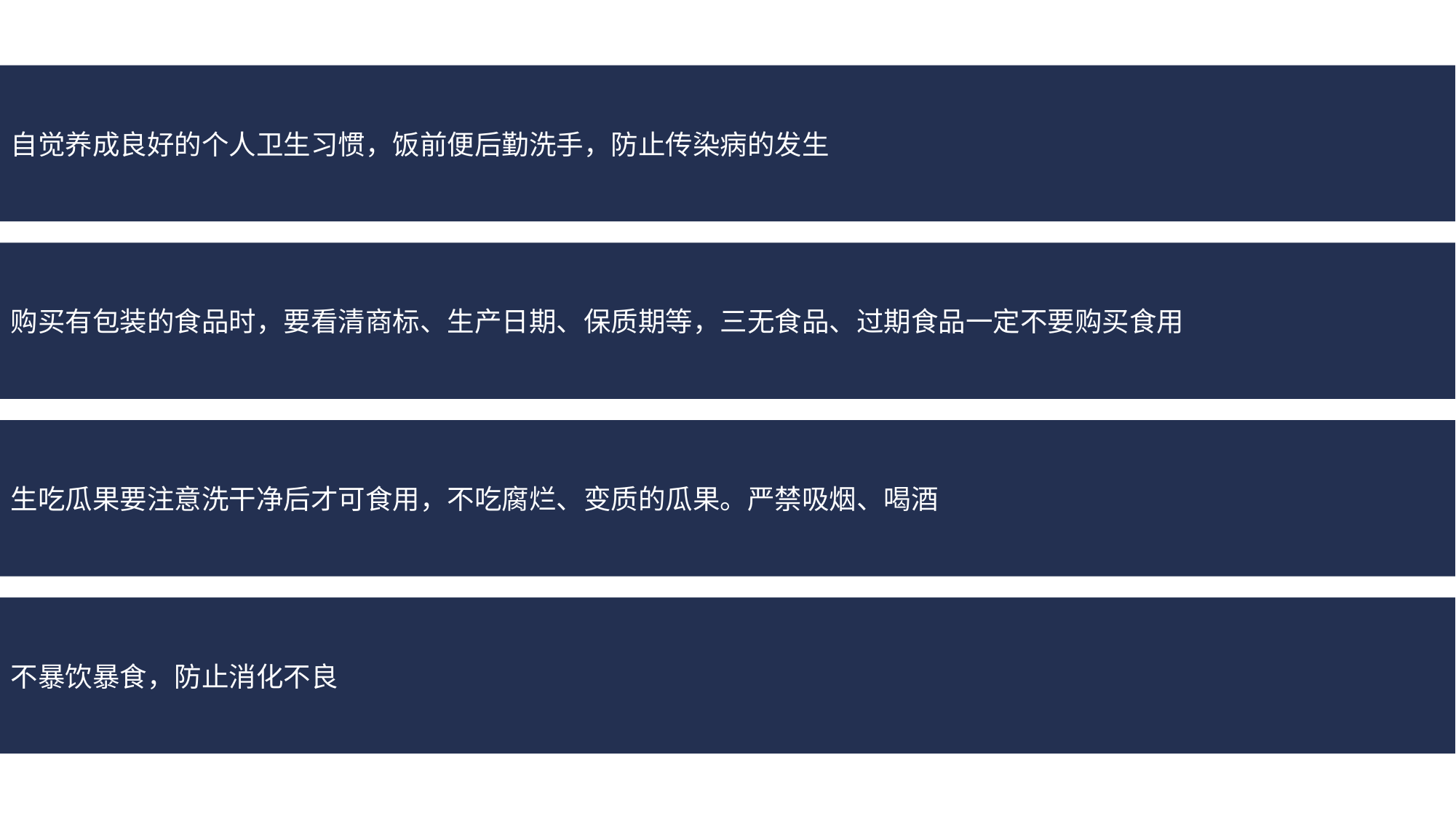

自觉养成良好的个人卫生习惯，饭前便后勤洗手，防止传染病的发生
购买有包装的食品时，要看清商标、生产日期、保质期等，三无食品、过期食品一定不要购买食用
生吃瓜果要注意洗干净后才可食用，不吃腐烂、变质的瓜果。严禁吸烟、喝酒
不暴饮暴食，防止消化不良